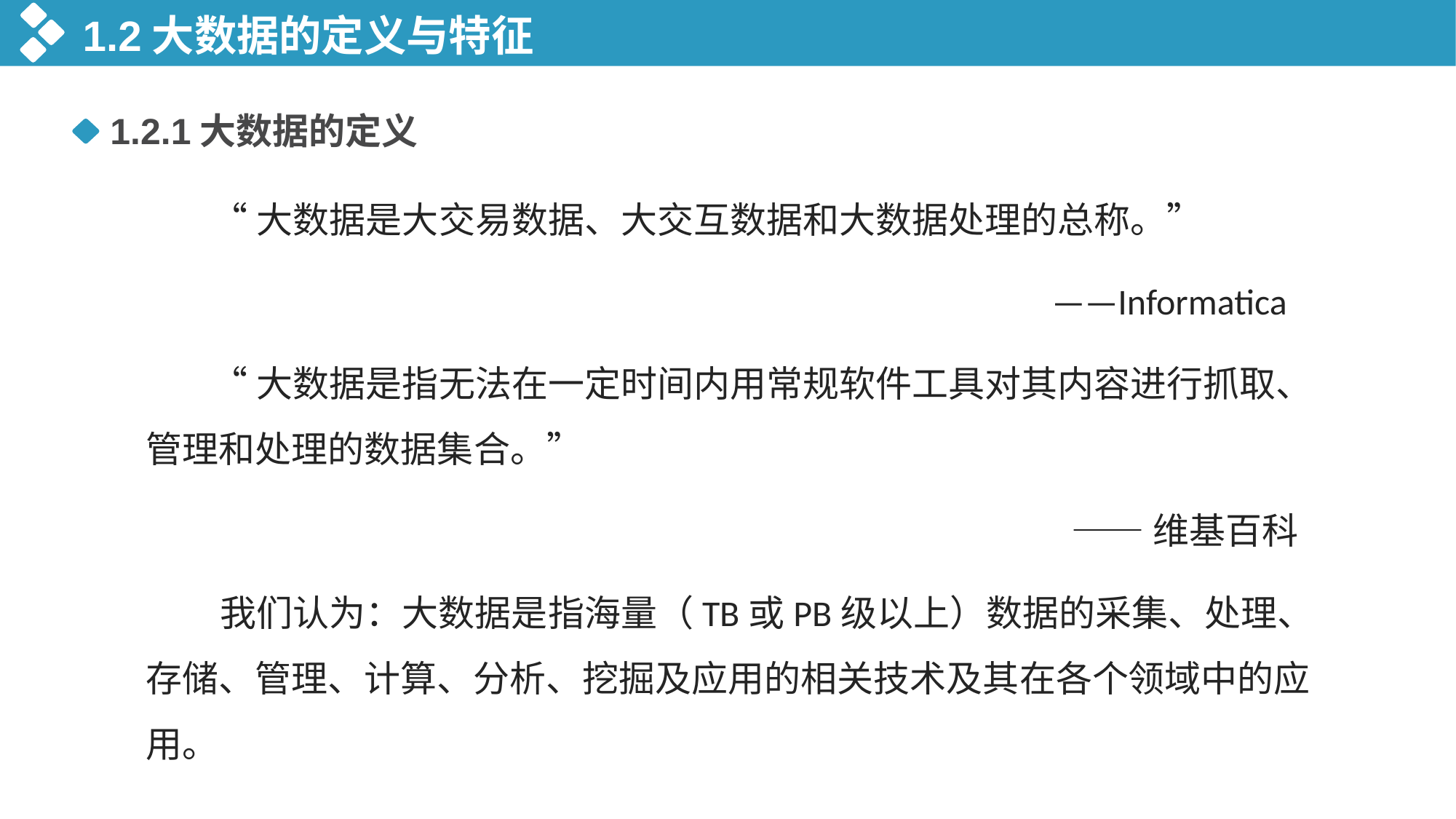

1.2大数据的定义与特征
1.2.1大数据的定义

        “大数据是大交易数据、大交互数据和大数据处理的总称。”
					                                            ——Informatica
        “大数据是指无法在一定时间内用常规软件工具对其内容进行抓取、管理和处理的数据集合。”
                                                                                                                 ——维基百科
        我们认为：大数据是指海量（TB或PB级以上）数据的采集、处理、存储、管理、计算、分析、挖掘及应用的相关技术及其在各个领域中的应用。